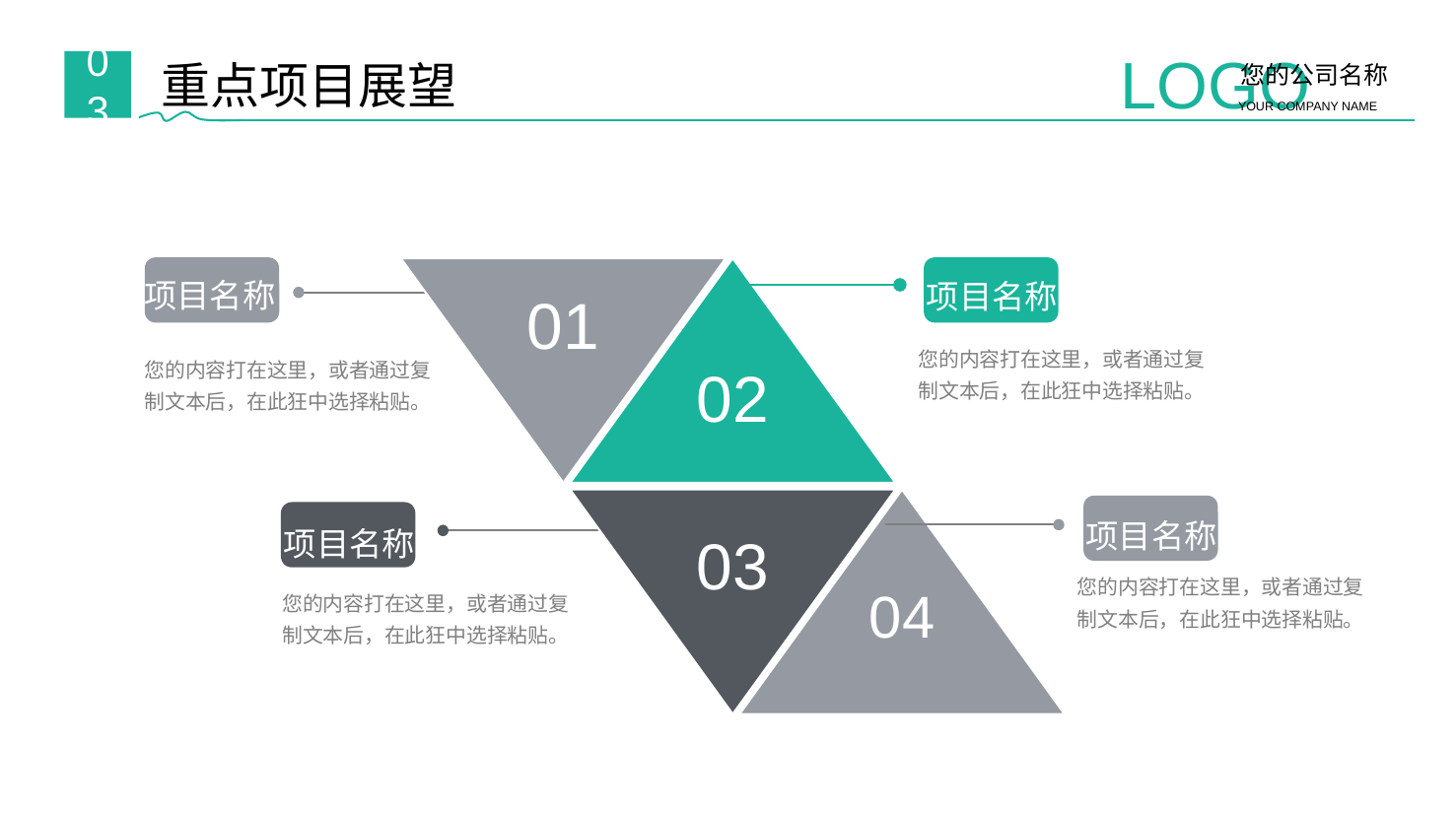

LOGO
您的公司名称
YOUR COMPANY NAME
重点项目展望
03

项目名称

您的内容打在这里，或者通过复制文本后，在此狂中选择粘贴。
项目名称

您的内容打在这里，或者通过复制文本后，在此狂中选择粘贴。

01

02

03

04
项目名称

您的内容打在这里，或者通过复制文本后，在此狂中选择粘贴。

项目名称
您的内容打在这里，或者通过复制文本后，在此狂中选择粘贴。